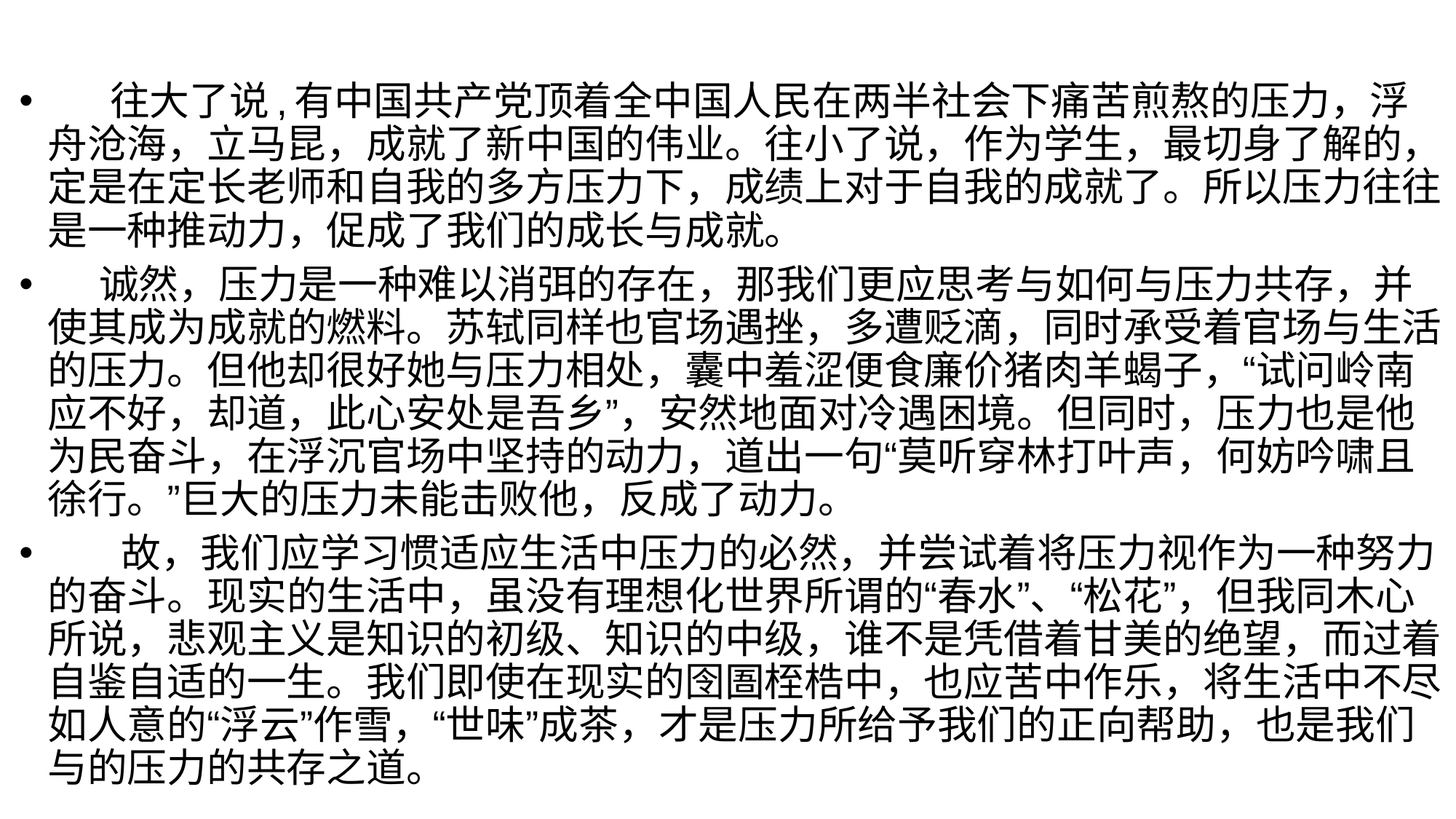

往大了说,有中国共产党顶着全中国人民在两半社会下痛苦煎熬的压力，浮舟沧海，立马昆，成就了新中国的伟业。往小了说，作为学生，最切身了解的，定是在定长老师和自我的多方压力下，成绩上对于自我的成就了。所以压力往往是一种推动力，促成了我们的成长与成就。
    诚然，压力是一种难以消弭的存在，那我们更应思考与如何与压力共存，并使其成为成就的燃料。苏轼同样也官场遇挫，多遭贬滴，同时承受着官场与生活的压力。但他却很好她与压力相处，囊中羞涩便食廉价猪肉羊蝎子，“试问岭南应不好，却道，此心安处是吾乡”，安然地面对冷遇困境。但同时，压力也是他为民奋斗，在浮沉官场中坚持的动力，道出一句“莫听穿林打叶声，何妨吟啸且徐行。”巨大的压力未能击败他，反成了动力。
      故，我们应学习惯适应生活中压力的必然，并尝试着将压力视作为一种努力的奋斗。现实的生活中，虽没有理想化世界所谓的“春水”、“松花”，但我同木心所说，悲观主义是知识的初级、知识的中级，谁不是凭借着甘美的绝望，而过着自鉴自适的一生。我们即使在现实的囹圄桎梏中，也应苦中作乐，将生活中不尽如人意的“浮云”作雪，“世味”成茶，才是压力所给予我们的正向帮助，也是我们与的压力的共存之道。